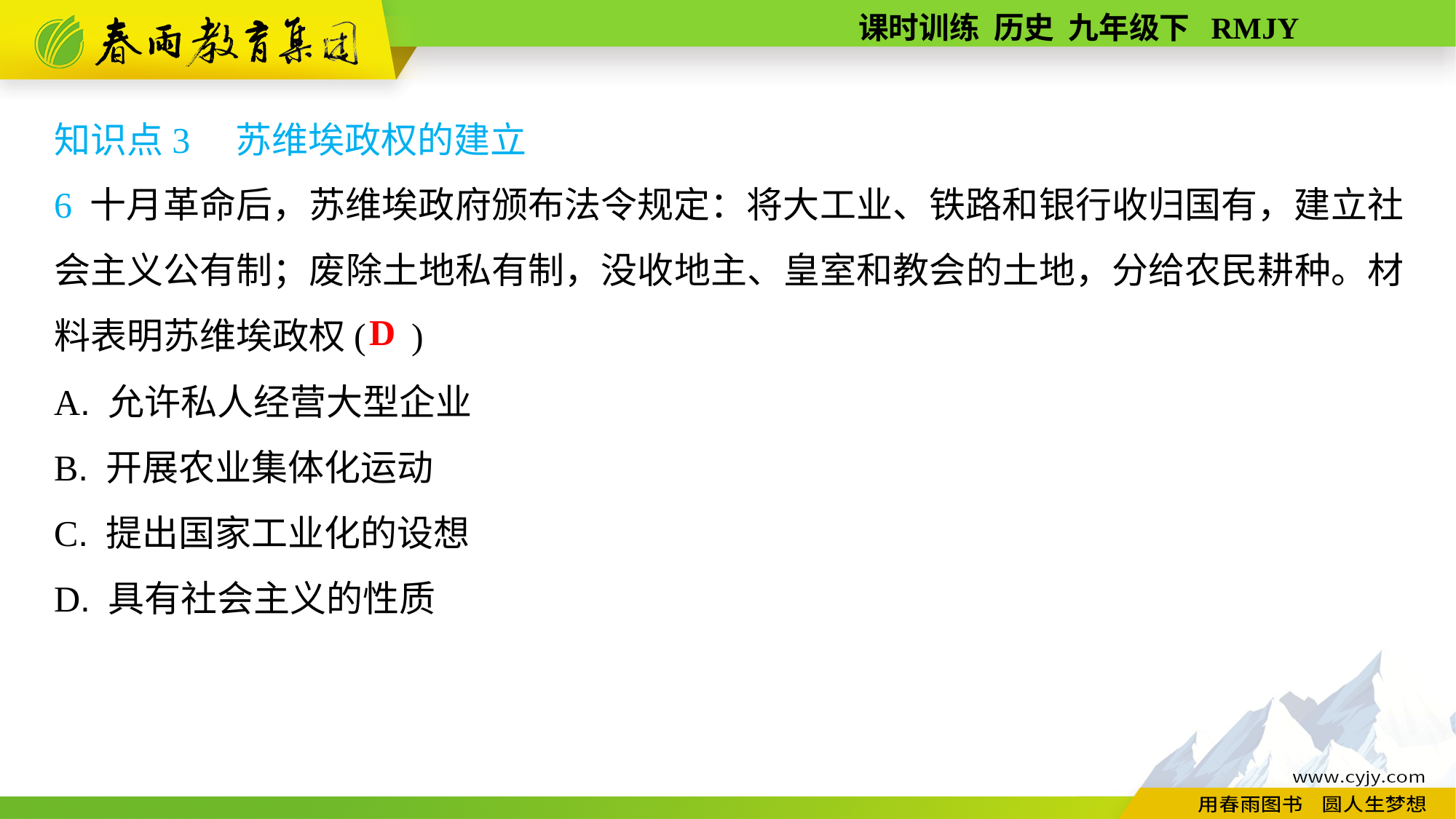

知识点3　苏维埃政权的建立
6 十月革命后，苏维埃政府颁布法令规定：将大工业、铁路和银行收归国有，建立社会主义公有制；废除土地私有制，没收地主、皇室和教会的土地，分给农民耕种。材料表明苏维埃政权(     )
A. 允许私人经营大型企业
B. 开展农业集体化运动
C. 提出国家工业化的设想
D. 具有社会主义的性质
D